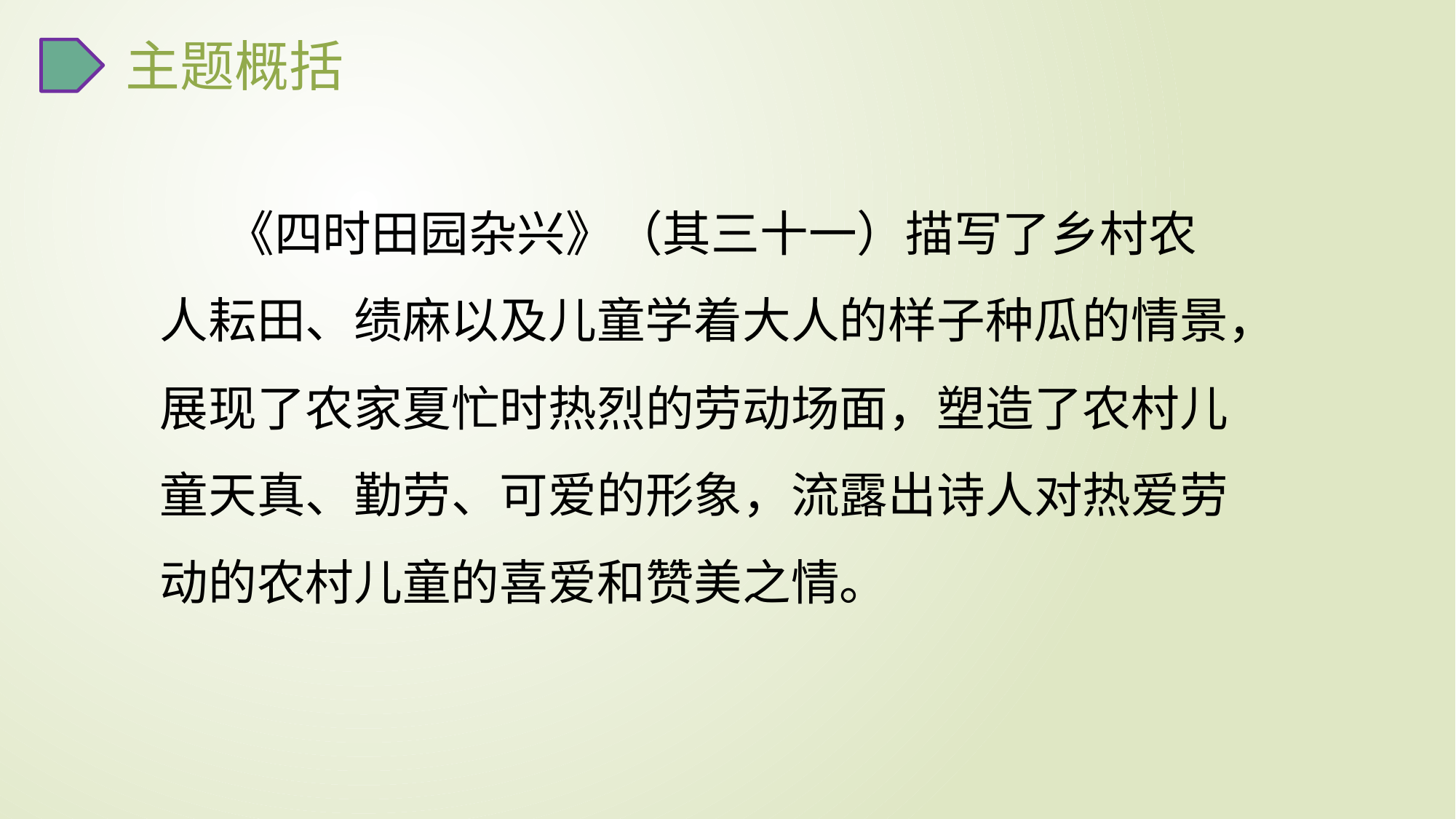

主题概括

     《四时田园杂兴》（其三十一）描写了乡村农人耘田、绩麻以及儿童学着大人的样子种瓜的情景，展现了农家夏忙时热烈的劳动场面，塑造了农村儿童天真、勤劳、可爱的形象，流露出诗人对热爱劳动的农村儿童的喜爱和赞美之情。